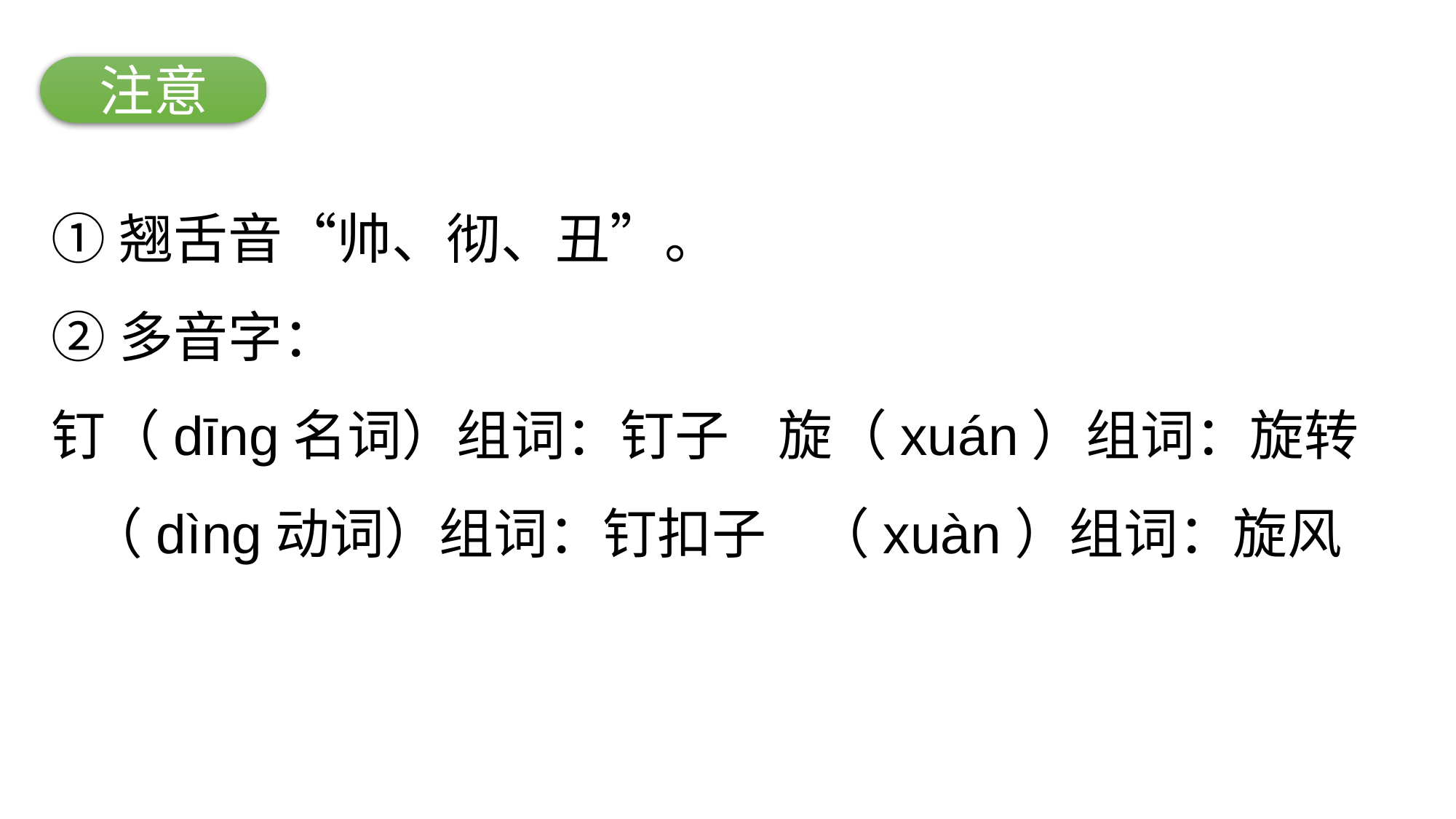

注意
①翘舌音“帅、彻、丑”。
②多音字：
钉（dīnɡ名词）组词：钉子    旋（xuán）组词：旋转
  （dìnɡ动词）组词：钉扣子    （xuàn）组词：旋风